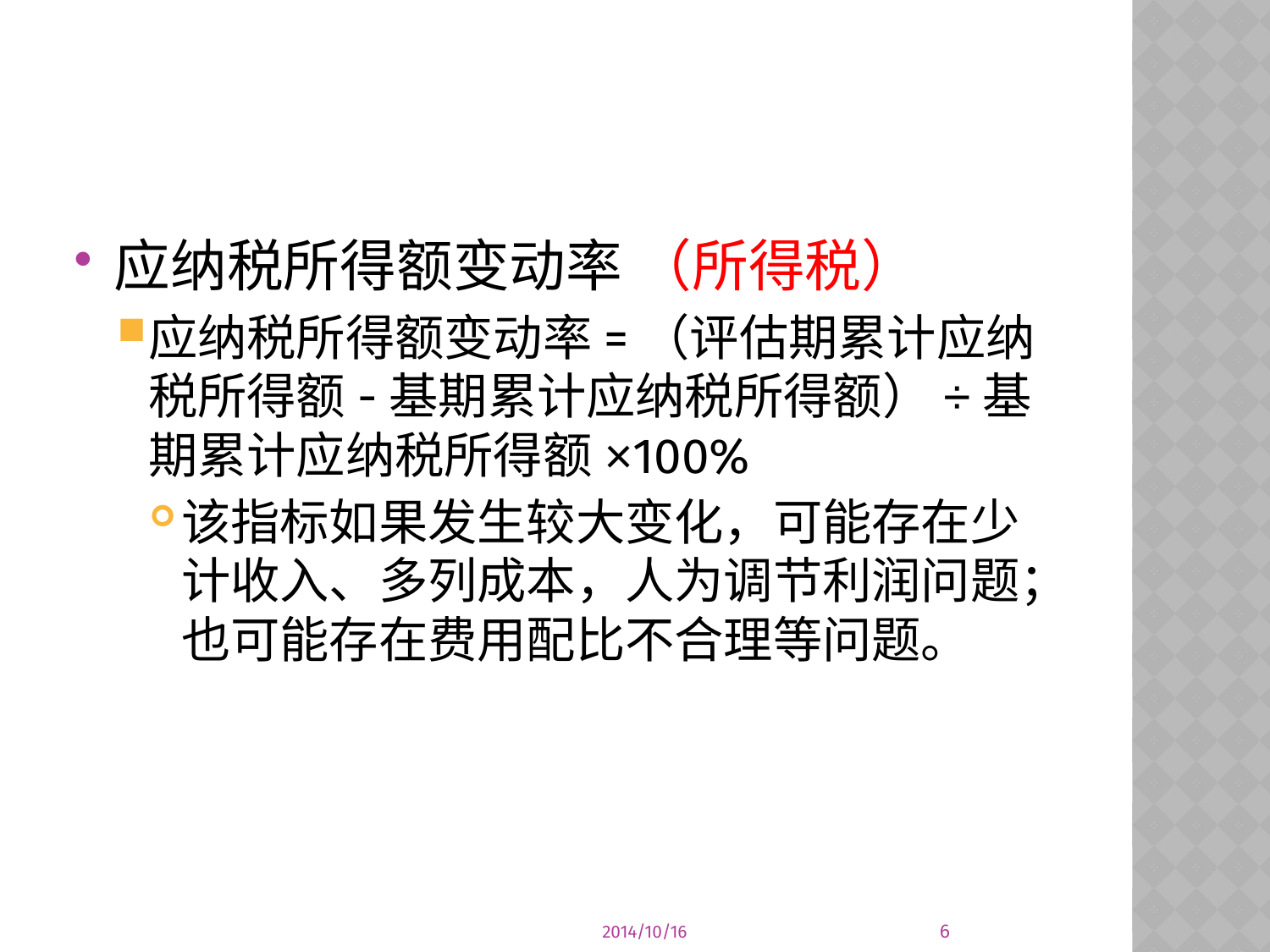

应纳税所得额变动率 （所得税）
应纳税所得额变动率=（评估期累计应纳税所得额-基期累计应纳税所得额）÷基期累计应纳税所得额×100%
该指标如果发生较大变化，可能存在少计收入、多列成本，人为调节利润问题；也可能存在费用配比不合理等问题。
6
2014/10/16